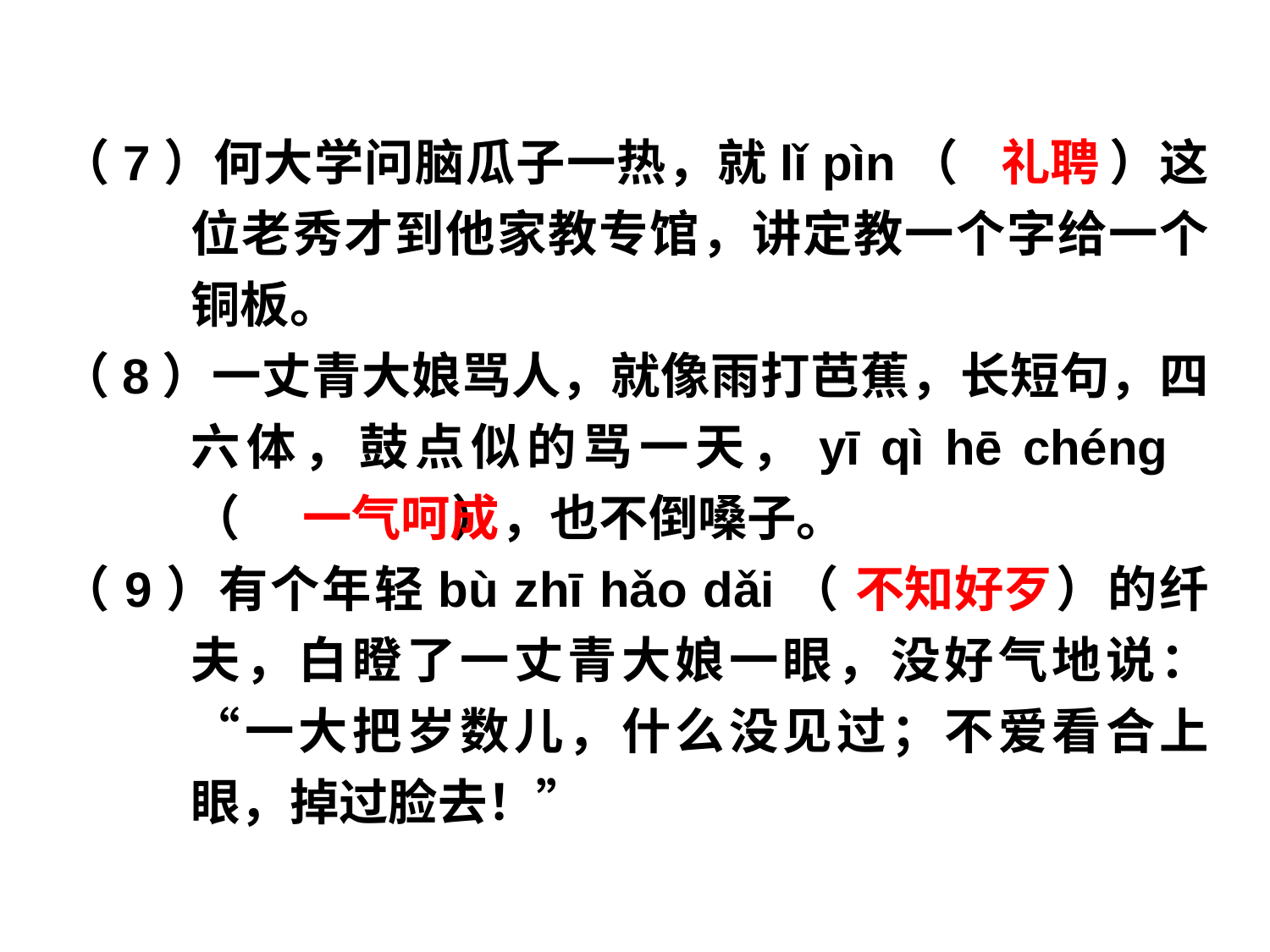

（7）何大学问脑瓜子一热，就lǐ pìn（　    　）这位老秀才到他家教专馆，讲定教一个字给一个铜板。
（8）一丈青大娘骂人，就像雨打芭蕉，长短句，四六体，鼓点似的骂一天，yī qì hē chéng   （　          　），也不倒嗓子。
（9）有个年轻bù zhī hǎo dǎi（　        　）的纤夫，白瞪了一丈青大娘一眼，没好气地说：“一大把岁数儿，什么没见过；不爱看合上眼，掉过脸去！”
礼聘
一气呵成
不知好歹